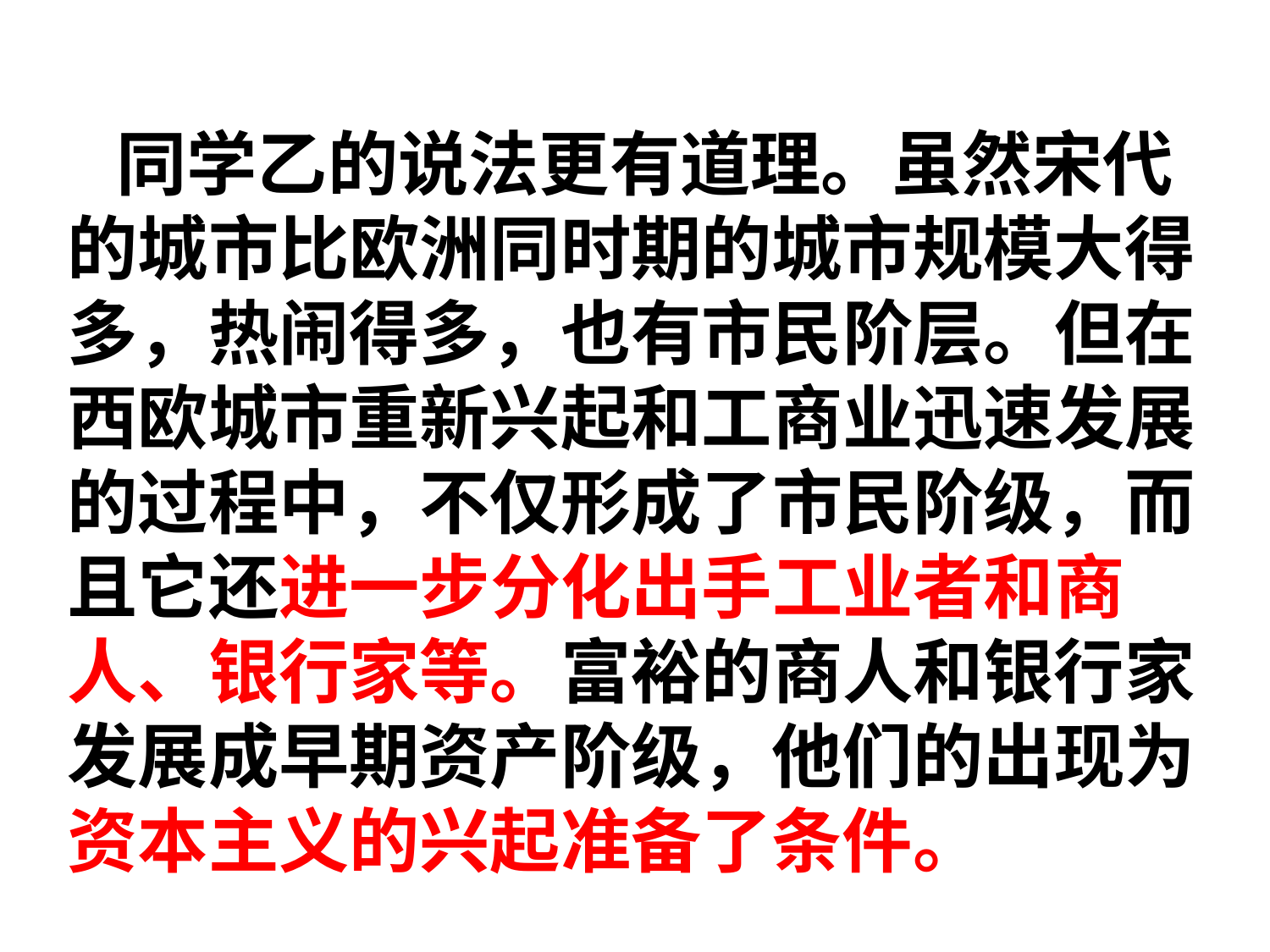

同学乙的说法更有道理。虽然宋代的城市比欧洲同时期的城市规模大得多，热闹得多，也有市民阶层。但在西欧城市重新兴起和工商业迅速发展的过程中，不仅形成了市民阶级，而且它还进一步分化出手工业者和商人、银行家等。富裕的商人和银行家发展成早期资产阶级，他们的出现为资本主义的兴起准备了条件。